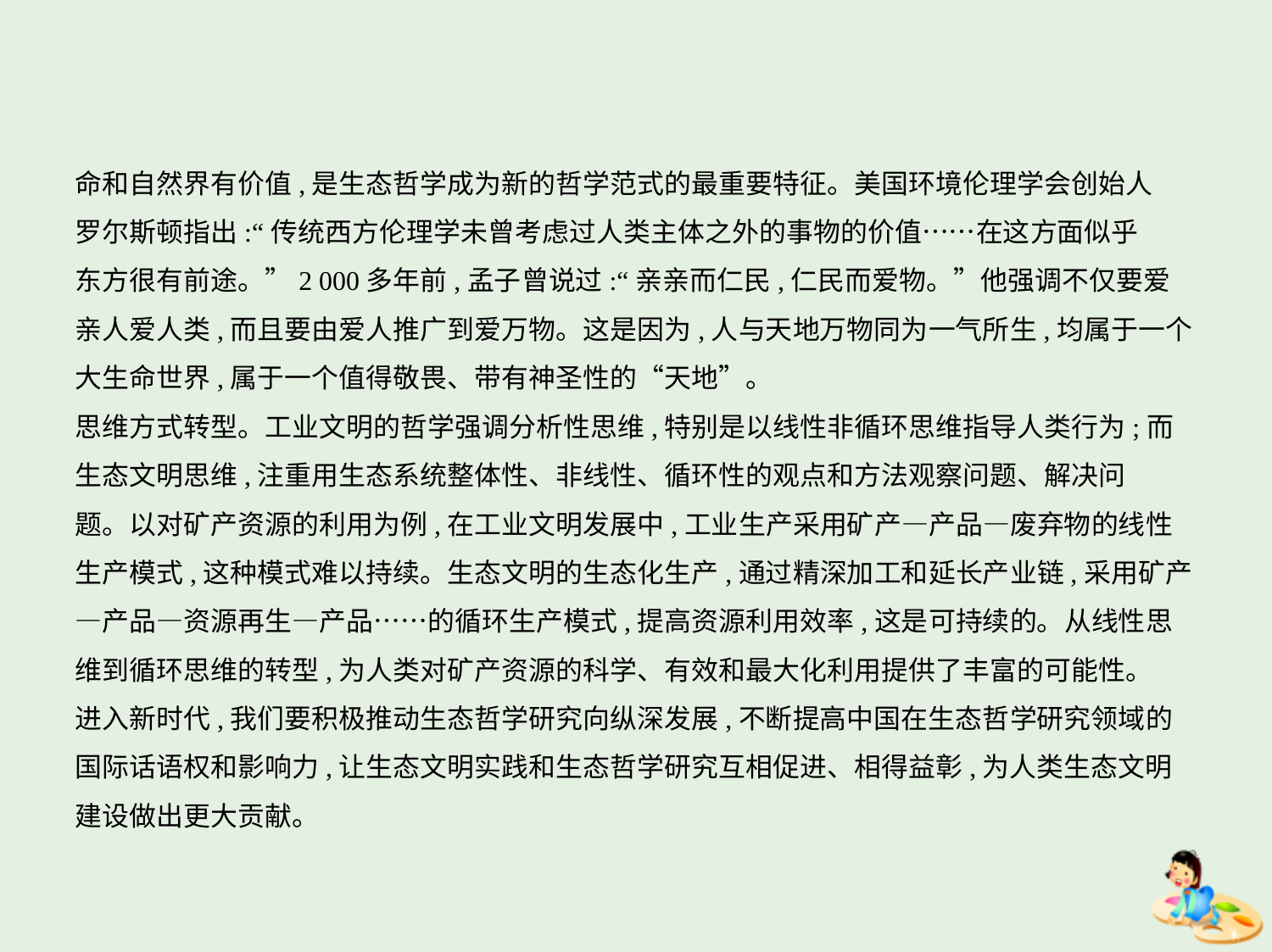

命和自然界有价值,是生态哲学成为新的哲学范式的最重要特征。美国环境伦理学会创始人
罗尔斯顿指出:“传统西方伦理学未曾考虑过人类主体之外的事物的价值……在这方面似乎
东方很有前途。”2 000多年前,孟子曾说过:“亲亲而仁民,仁民而爱物。”他强调不仅要爱
亲人爱人类,而且要由爱人推广到爱万物。这是因为,人与天地万物同为一气所生,均属于一个
大生命世界,属于一个值得敬畏、带有神圣性的“天地”。
思维方式转型。工业文明的哲学强调分析性思维,特别是以线性非循环思维指导人类行为;而
生态文明思维,注重用生态系统整体性、非线性、循环性的观点和方法观察问题、解决问
题。以对矿产资源的利用为例,在工业文明发展中,工业生产采用矿产—产品—废弃物的线性
生产模式,这种模式难以持续。生态文明的生态化生产,通过精深加工和延长产业链,采用矿产
—产品—资源再生—产品……的循环生产模式,提高资源利用效率,这是可持续的。从线性思
维到循环思维的转型,为人类对矿产资源的科学、有效和最大化利用提供了丰富的可能性。
进入新时代,我们要积极推动生态哲学研究向纵深发展,不断提高中国在生态哲学研究领域的
国际话语权和影响力,让生态文明实践和生态哲学研究互相促进、相得益彰,为人类生态文明
建设做出更大贡献。